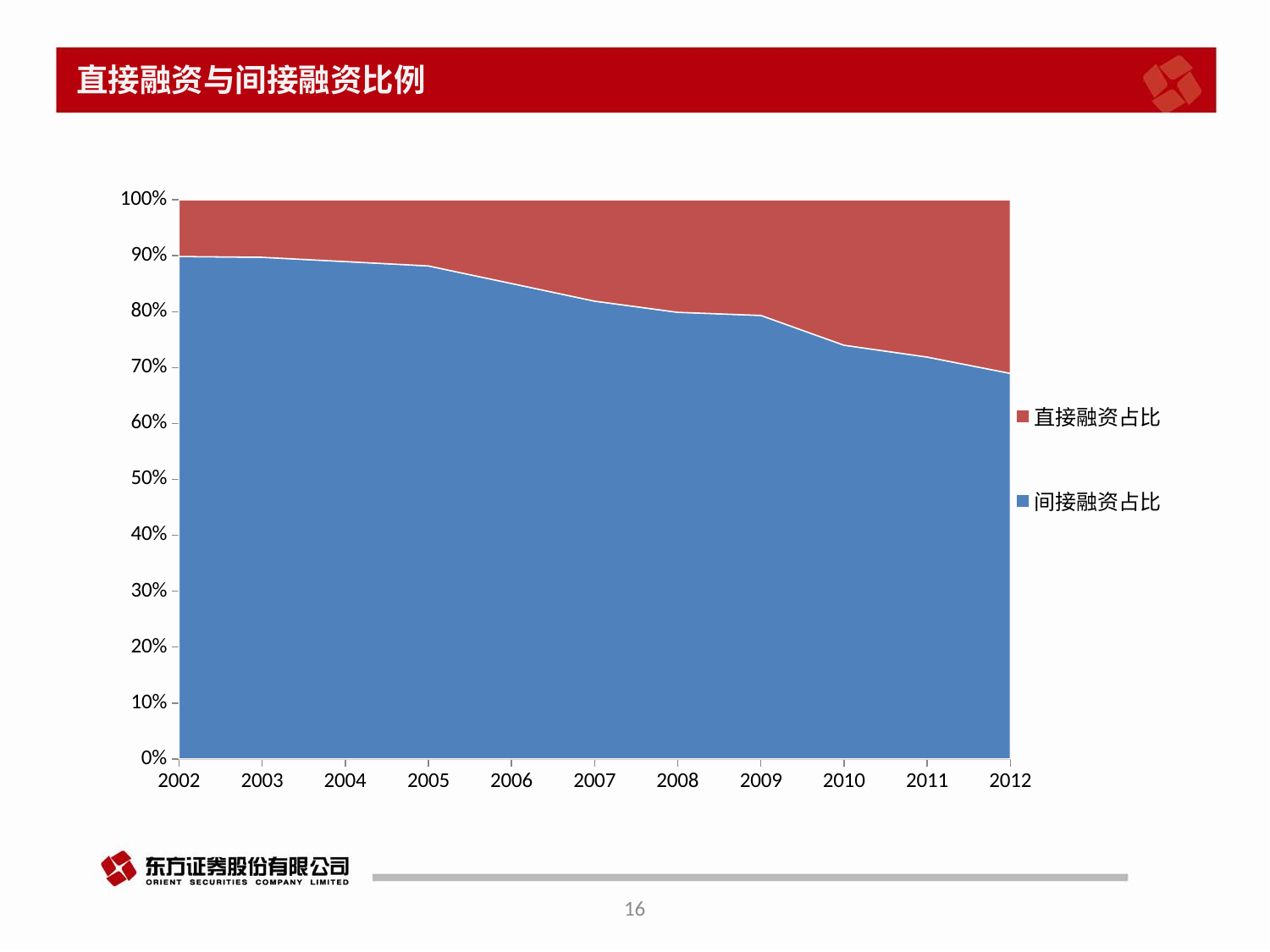

# 直接融资与间接融资比例

### Chart

| Category | 间接融资占比 | 直接融资占比 |
|---|---|---|
| 37591 | 0.8985768778597757 | 0.10142312214022432 |
| 37956 | 0.8972069636633057 | 0.10279303633669443 |
| 38322 | 0.8895221667319857 | 0.11047783326801432 |
| 38687 | 0.8816864359149621 | 0.1183135640850379 |
| 39052 | 0.8502839521166782 | 0.1497160478833219 |
| 39417 | 0.8187457303880408 | 0.1812542696119592 |
| 39783 | 0.7988123126397868 | 0.20118768736021322 |
| 40148 | 0.7931753838338123 | 0.2068246161661878 |
| 40513 | 0.7399321048214598 | 0.26006789517854023 |
| 40878 | 0.7187365381162851 | 0.28126346188371487 |
| 41244 | 0.6895237582014303 | 0.3104762417985696 |
16